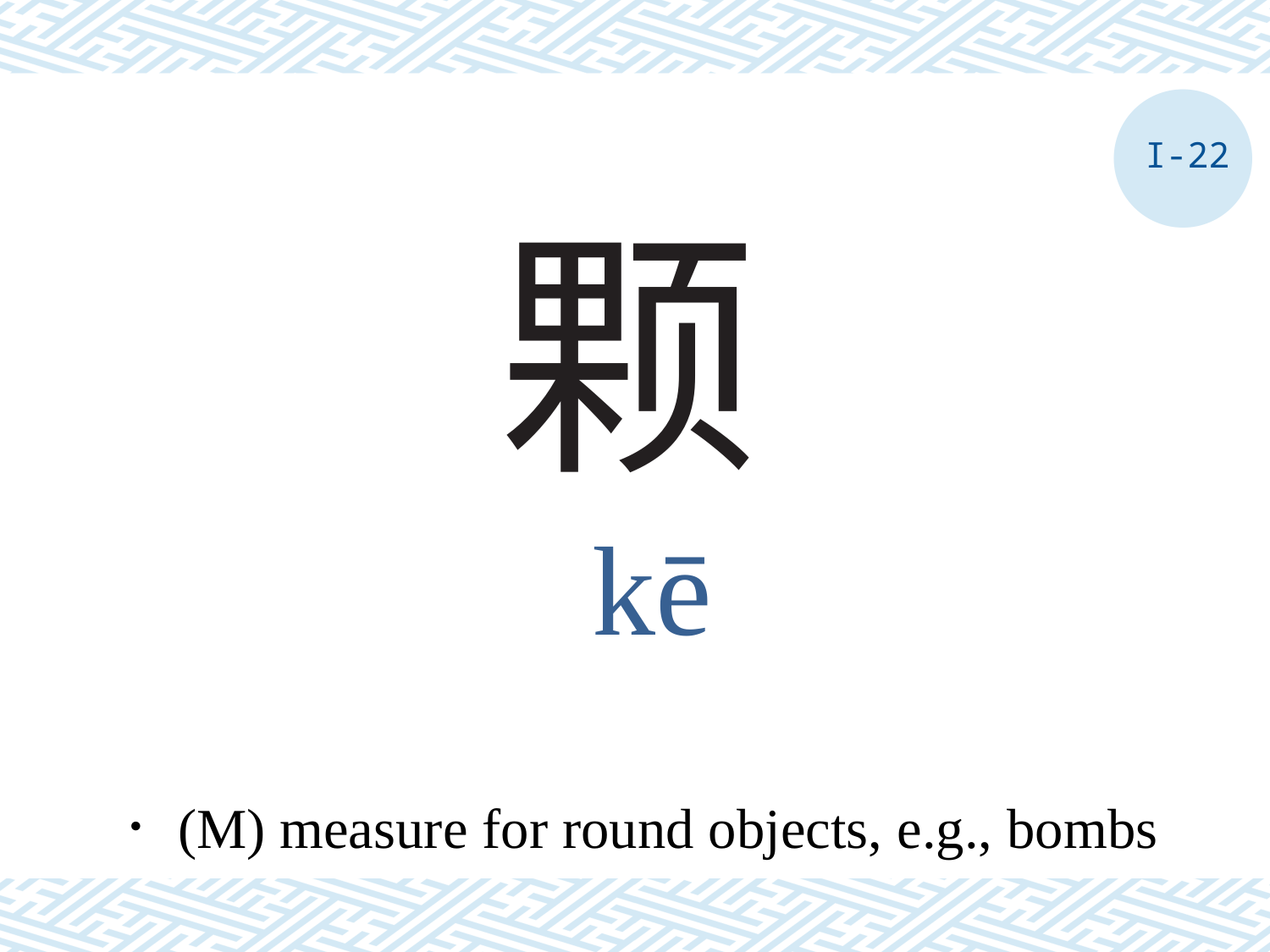

I-22

# 颗
kē
．(M) measure for round objects, e.g., bombs